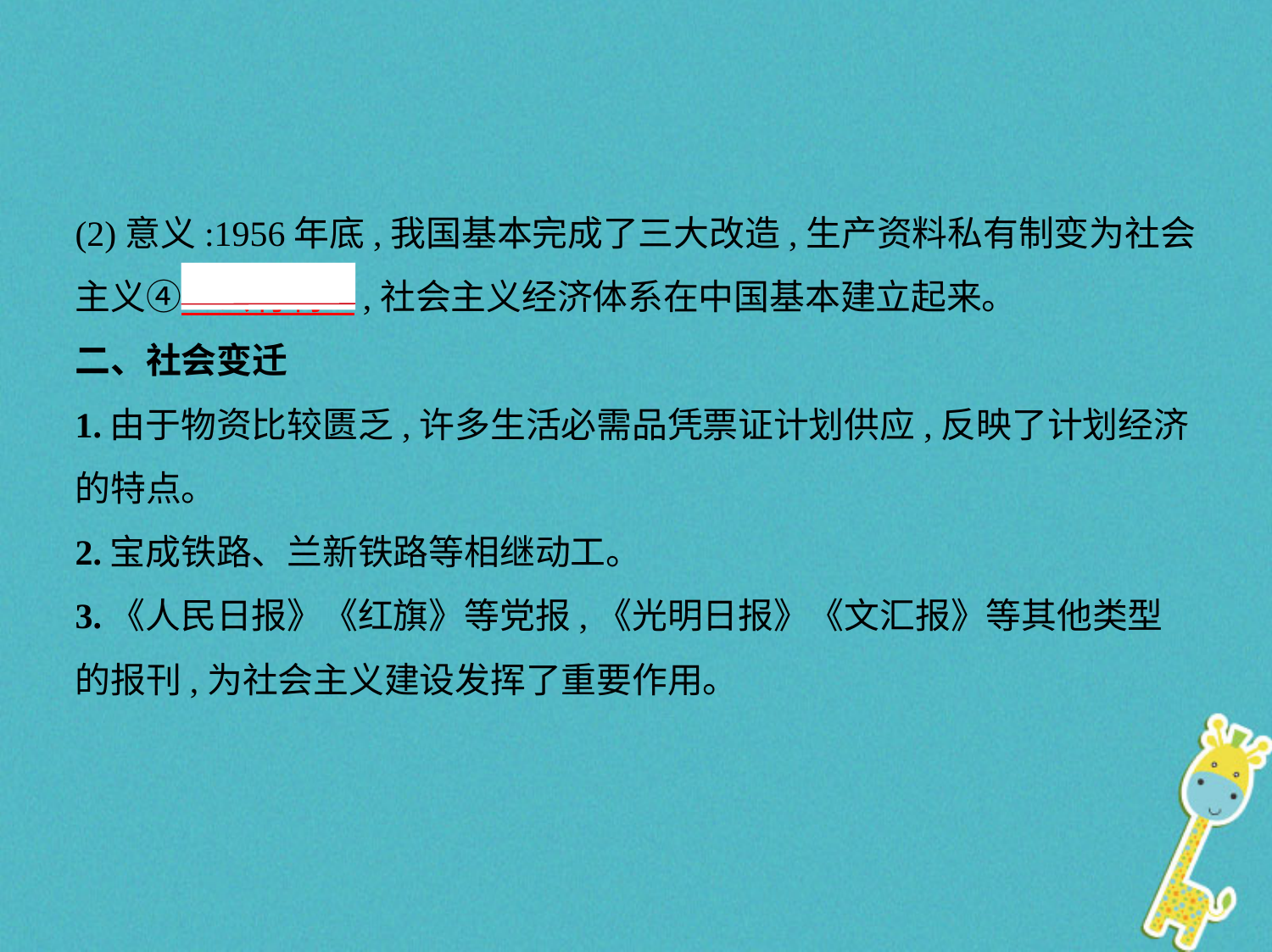

(2)意义:1956年底,我国基本完成了三大改造,生产资料私有制变为社会
主义④　公有制    ,社会主义经济体系在中国基本建立起来。
二、社会变迁
1.由于物资比较匮乏,许多生活必需品凭票证计划供应,反映了计划经济
的特点。
2.宝成铁路、兰新铁路等相继动工。
3.《人民日报》《红旗》等党报,《光明日报》《文汇报》等其他类型
的报刊,为社会主义建设发挥了重要作用。